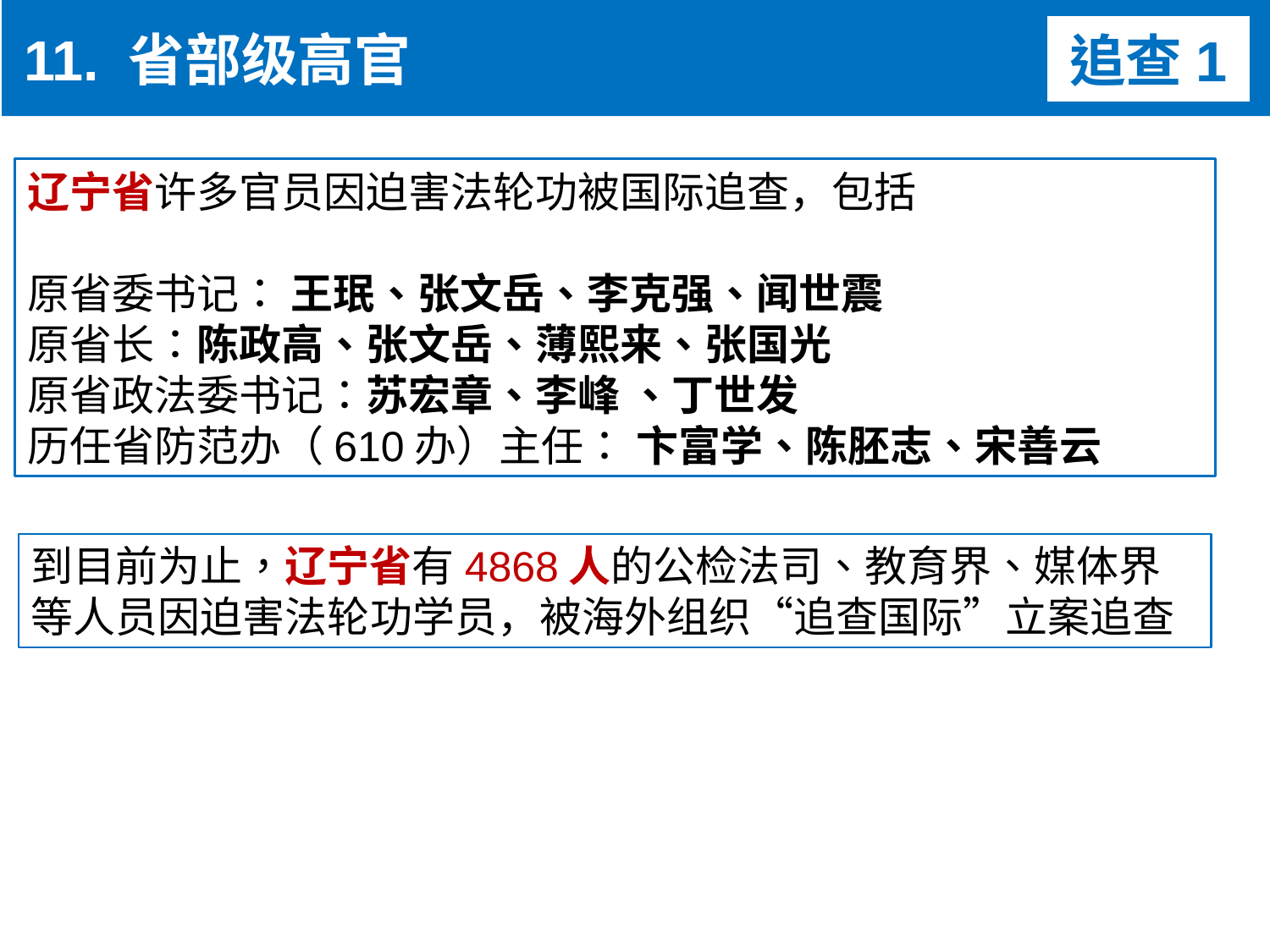

11. 省部级高官
追查1
辽宁省许多官员因迫害法轮功被国际追查，包括

原省委书记： 王珉、张文岳、李克强、闻世震
原省长：陈政高、张文岳、薄熙来、张国光
原省政法委书记：苏宏章、李峰 、丁世发
历任省防范办（610办）主任： 卞富学、陈胚志、宋善云
到目前为止，辽宁省有4868人的公检法司、教育界、媒体界
等人员因迫害法轮功学员，被海外组织“追查国际”立案追查